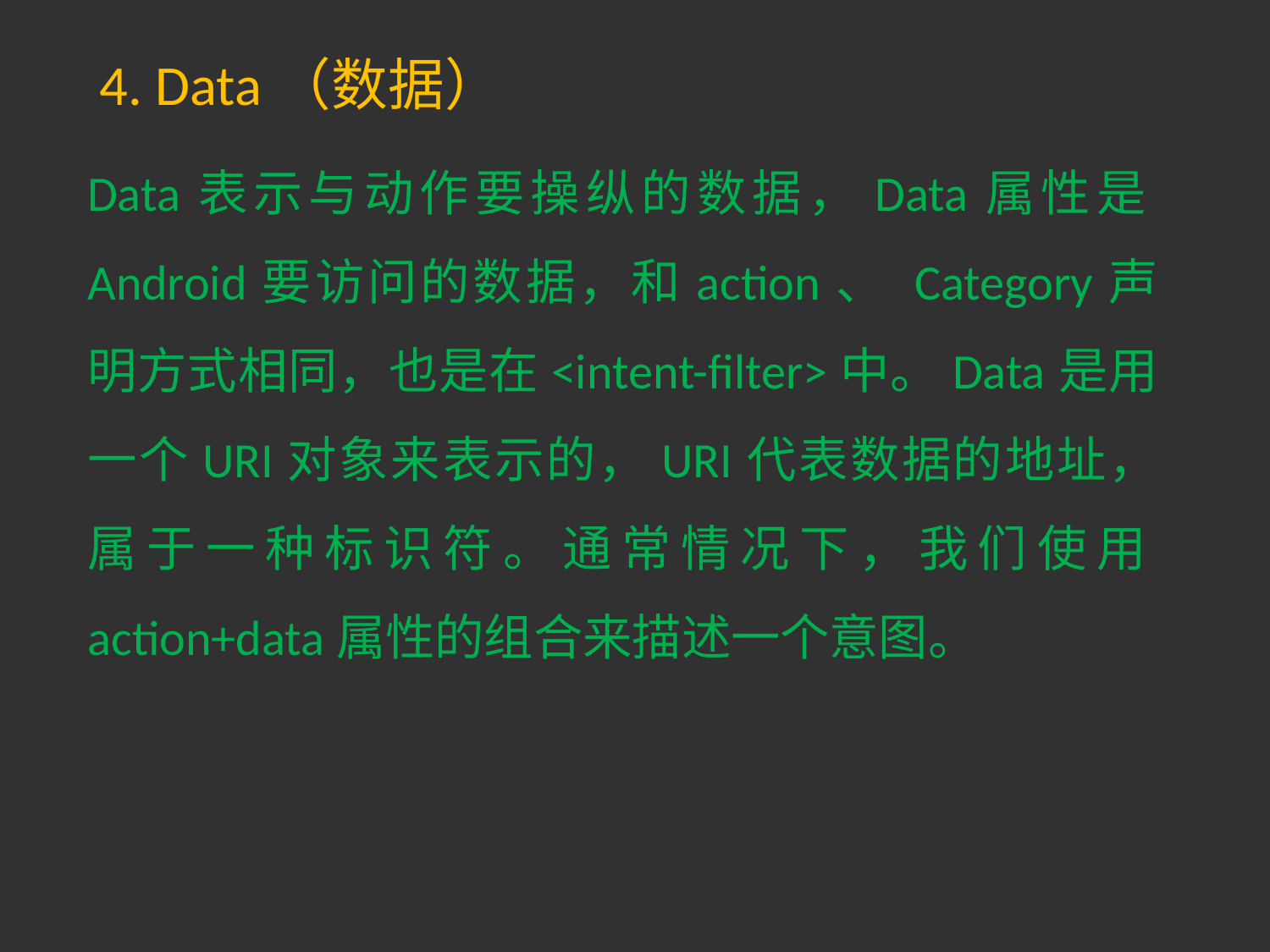

# 4. Data（数据）
Data表示与动作要操纵的数据，Data属性是Android要访问的数据，和action、 Category声明方式相同，也是在<intent-filter>中。Data是用一个URI对象来表示的，URI代表数据的地址，属于一种标识符。通常情况下，我们使用action+data属性的组合来描述一个意图。